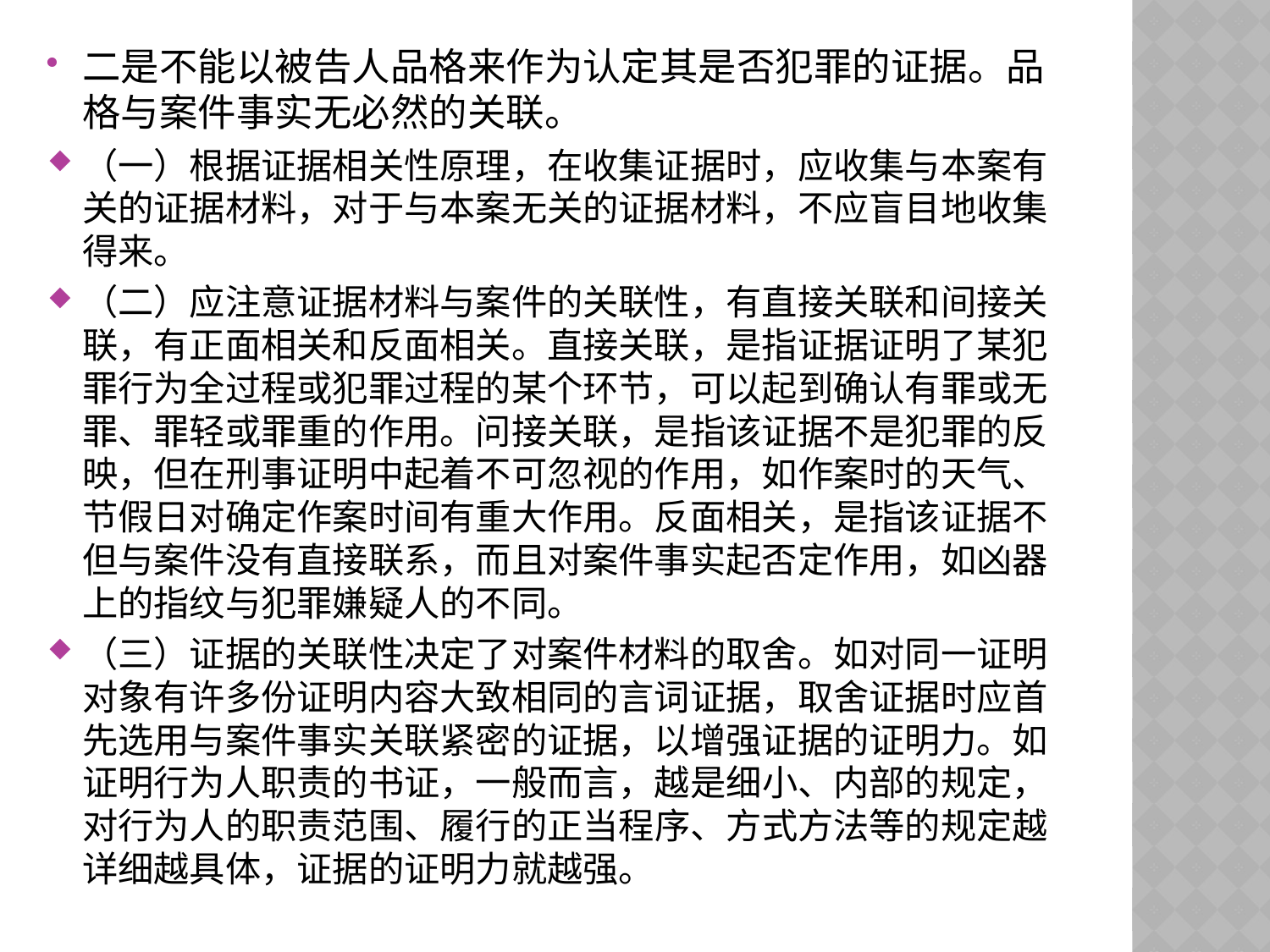

二是不能以被告人品格来作为认定其是否犯罪的证据。品格与案件事实无必然的关联。
（一）根据证据相关性原理，在收集证据时，应收集与本案有关的证据材料，对于与本案无关的证据材料，不应盲目地收集得来。
（二）应注意证据材料与案件的关联性，有直接关联和间接关联，有正面相关和反面相关。直接关联，是指证据证明了某犯罪行为全过程或犯罪过程的某个环节，可以起到确认有罪或无罪、罪轻或罪重的作用。问接关联，是指该证据不是犯罪的反映，但在刑事证明中起着不可忽视的作用，如作案时的天气、节假日对确定作案时间有重大作用。反面相关，是指该证据不但与案件没有直接联系，而且对案件事实起否定作用，如凶器上的指纹与犯罪嫌疑人的不同。
（三）证据的关联性决定了对案件材料的取舍。如对同一证明对象有许多份证明内容大致相同的言词证据，取舍证据时应首先选用与案件事实关联紧密的证据，以增强证据的证明力。如证明行为人职责的书证，一般而言，越是细小、内部的规定，对行为人的职责范围、履行的正当程序、方式方法等的规定越详细越具体，证据的证明力就越强。